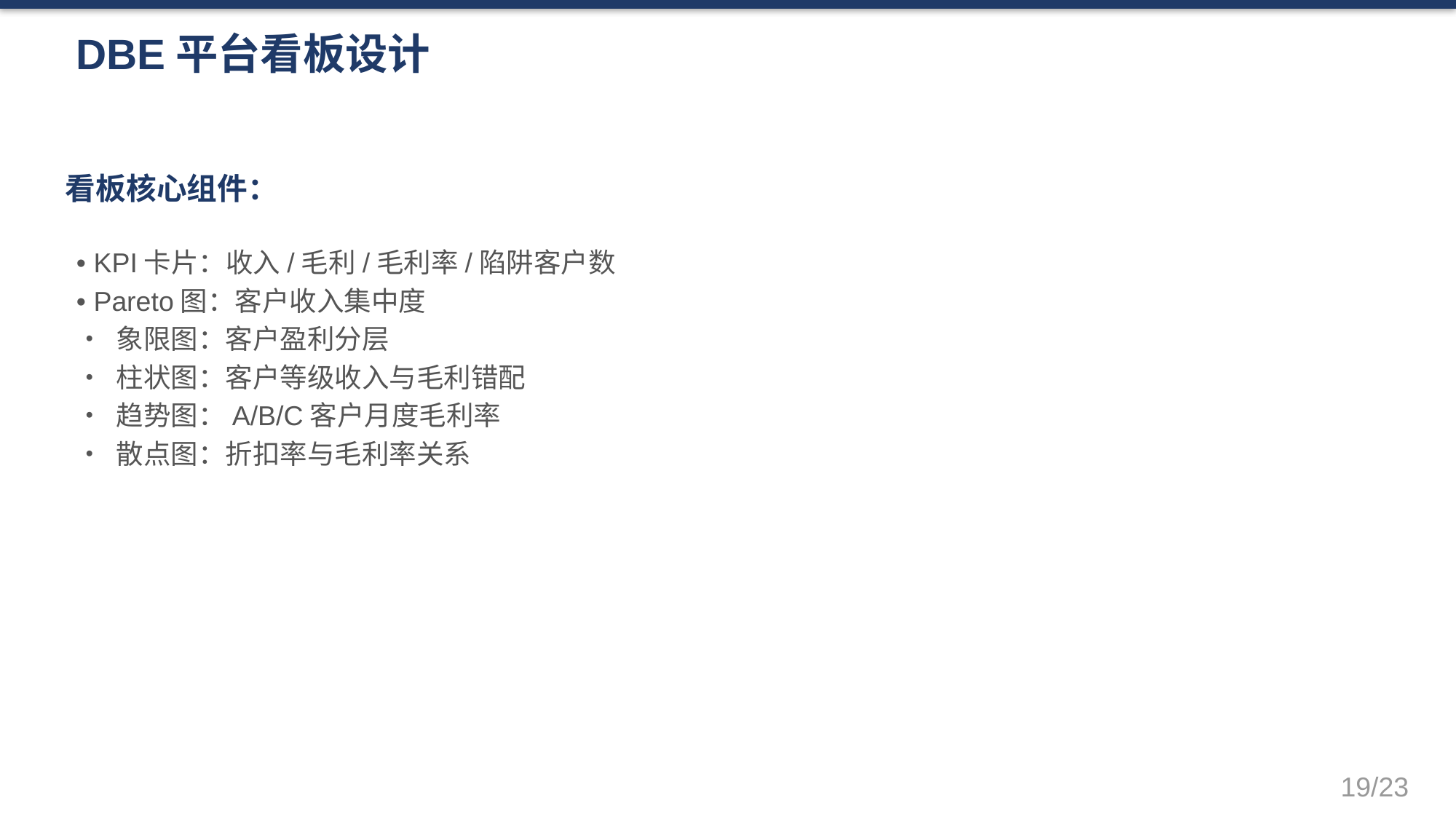

DBE平台看板设计
看板核心组件：
• KPI卡片：收入/毛利/毛利率/陷阱客户数
• Pareto图：客户收入集中度
• 象限图：客户盈利分层
• 柱状图：客户等级收入与毛利错配
• 趋势图：A/B/C客户月度毛利率
• 散点图：折扣率与毛利率关系
19/23